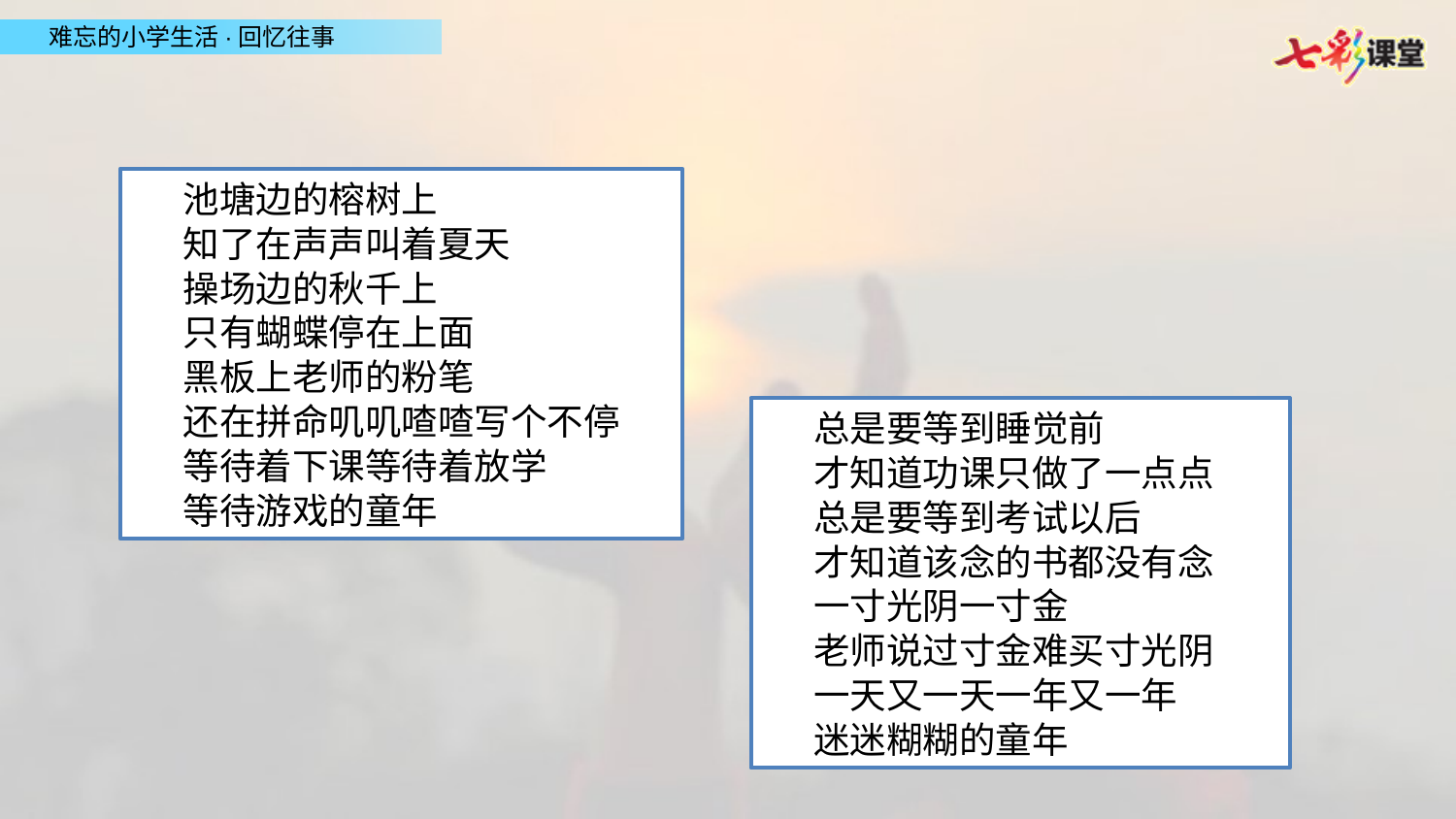

池塘边的榕树上
知了在声声叫着夏天
操场边的秋千上
只有蝴蝶停在上面
黑板上老师的粉笔
还在拼命叽叽喳喳写个不停
等待着下课等待着放学
等待游戏的童年
总是要等到睡觉前
才知道功课只做了一点点
总是要等到考试以后
才知道该念的书都没有念
一寸光阴一寸金
老师说过寸金难买寸光阴
一天又一天一年又一年
迷迷糊糊的童年